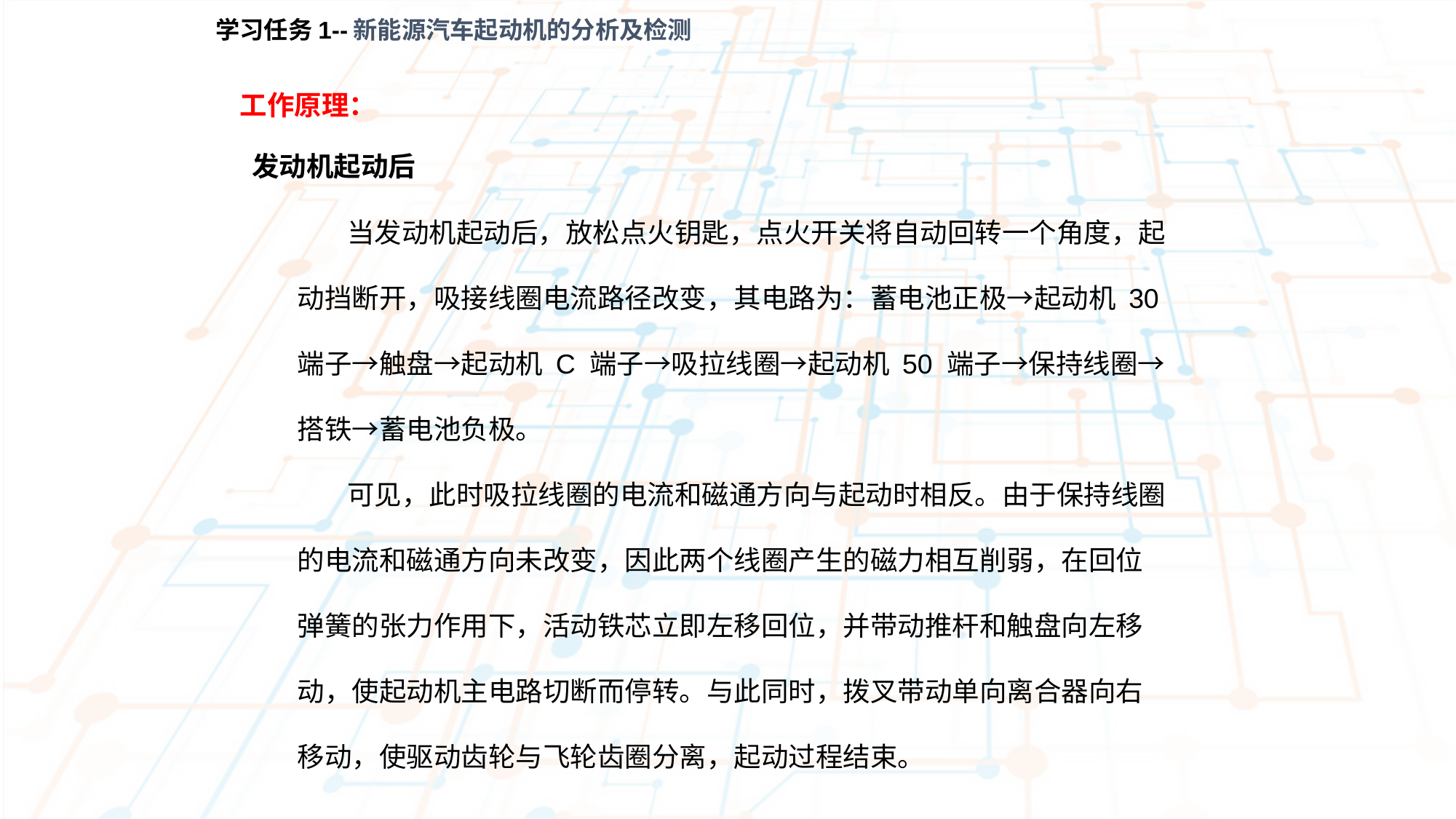

学习任务1--新能源汽车起动机的分析及检测
工作原理：
发动机起动后
       当发动机起动后，放松点火钥匙，点火开关将自动回转一个角度，起动挡断开，吸接线圈电流路径改变，其电路为：蓄电池正极→起动机 30 端子→触盘→起动机 C 端子→吸拉线圈→起动机 50 端子→保持线圈→搭铁→蓄电池负极。
       可见，此时吸拉线圈的电流和磁通方向与起动时相反。由于保持线圈的电流和磁通方向未改变，因此两个线圈产生的磁力相互削弱，在回位弹簧的张力作用下，活动铁芯立即左移回位，并带动推杆和触盘向左移动，使起动机主电路切断而停转。与此同时，拨叉带动单向离合器向右移动，使驱动齿轮与飞轮齿圈分离，起动过程结束。